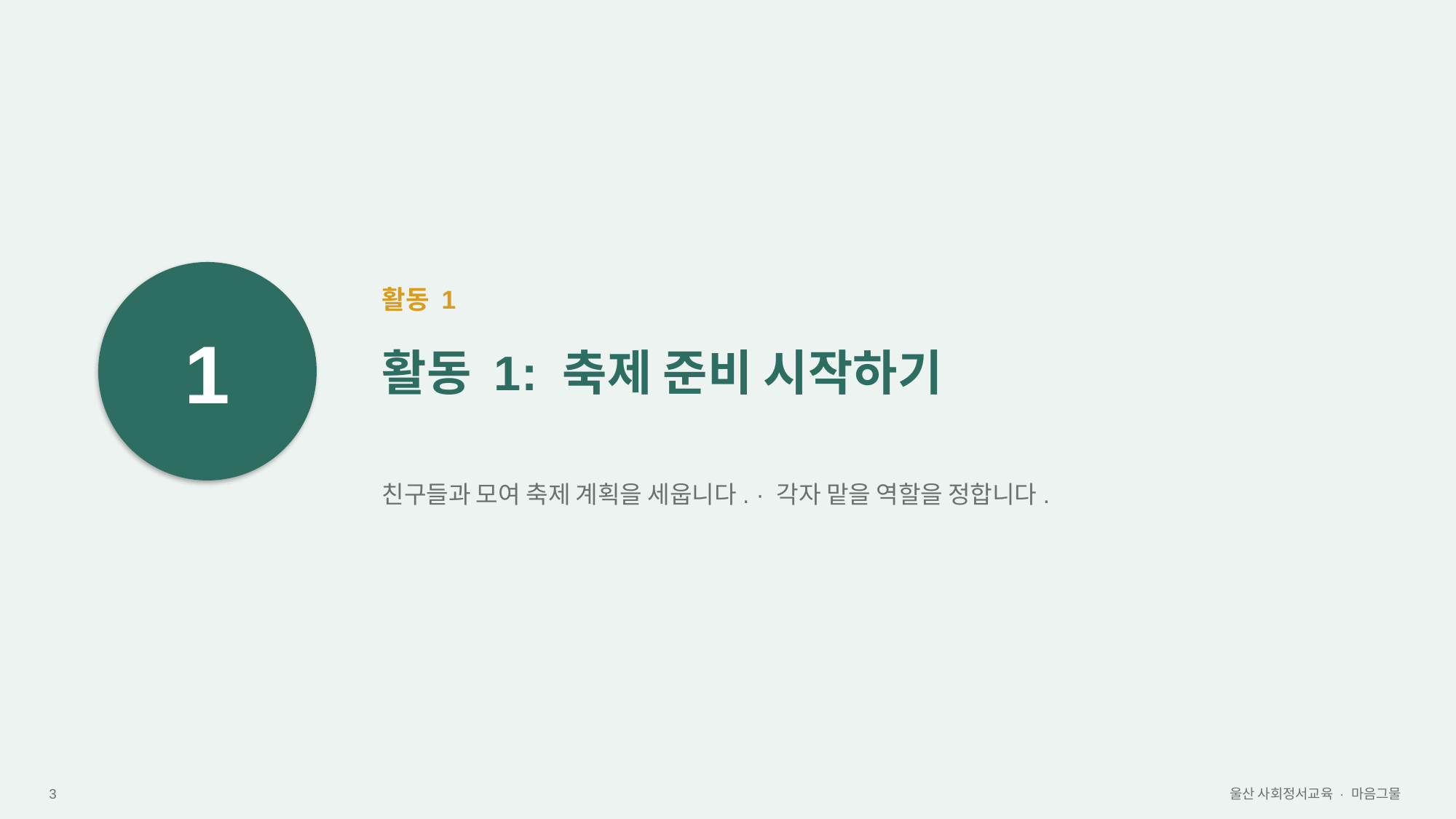

1
활동 1
활동 1: 축제 준비 시작하기
친구들과 모여 축제 계획을 세웁니다. · 각자 맡을 역할을 정합니다.
3
울산 사회정서교육 · 마음그물